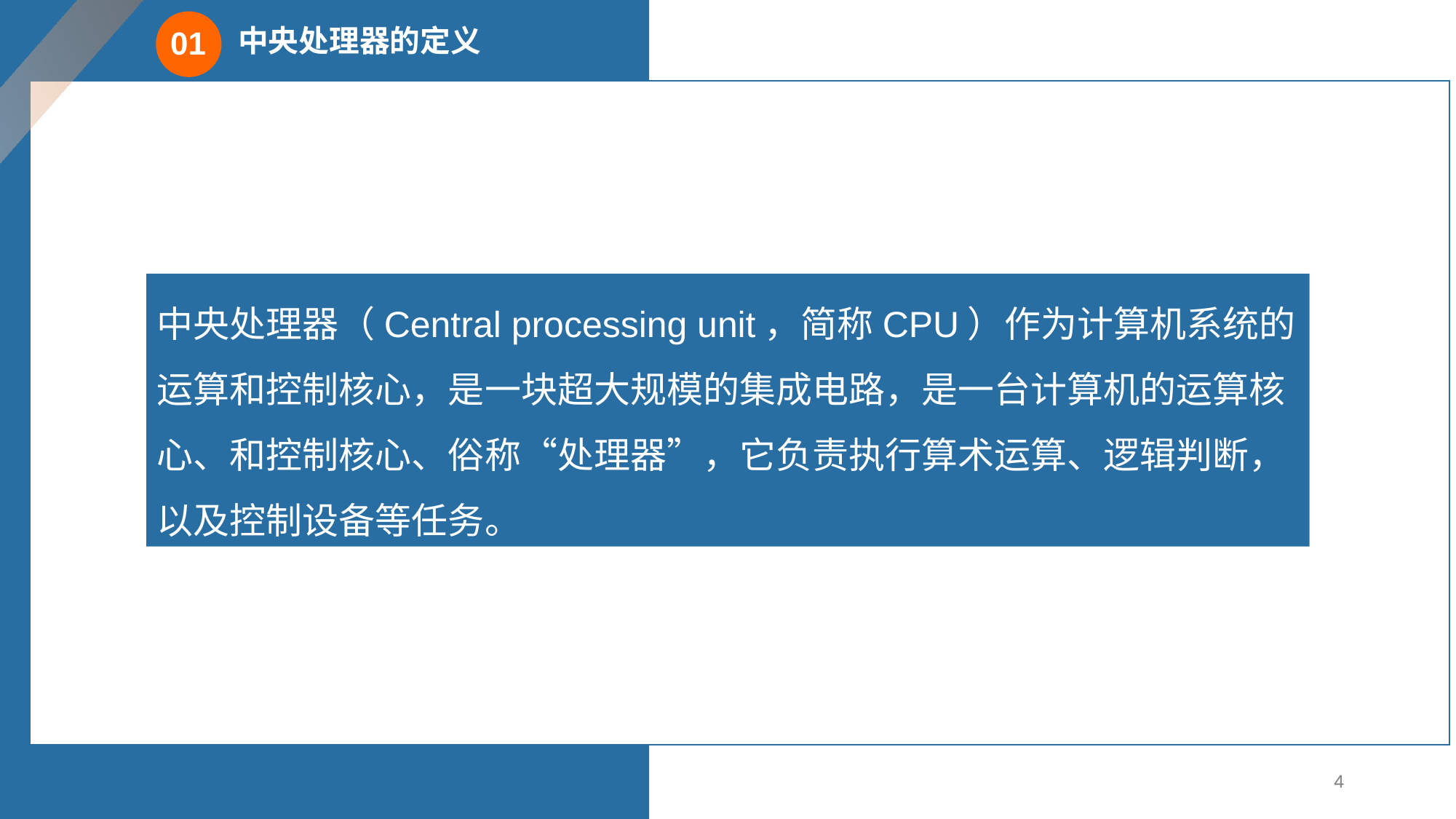

中央处理器的定义
01
中央处理器（Central processing unit，简称CPU）作为计算机系统的运算和控制核心，是一块超大规模的集成电路，是一台计算机的运算核心、和控制核心、俗称“处理器”，它负责执行算术运算、逻辑判断，以及控制设备等任务。